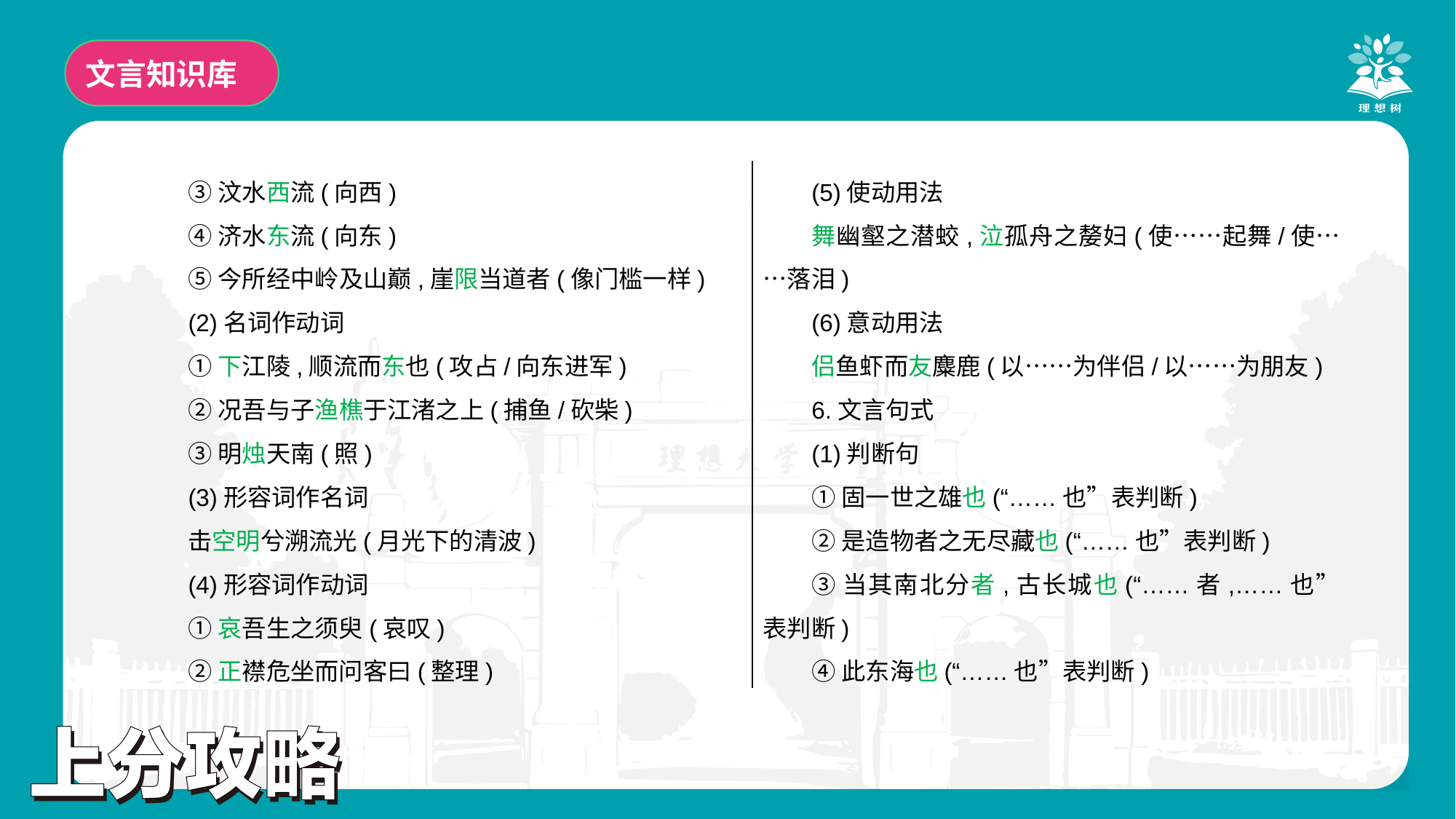

文言知识库
③汶水西流(向西)
④济水东流(向东)
⑤今所经中岭及山巅,崖限当道者(像门槛一样)
(2)名词作动词
①下江陵,顺流而东也(攻占/向东进军)
②况吾与子渔樵于江渚之上(捕鱼/砍柴)
③明烛天南(照)
(3)形容词作名词
击空明兮溯流光(月光下的清波)
(4)形容词作动词
①哀吾生之须臾(哀叹)
②正襟危坐而问客曰(整理)
(5)使动用法
舞幽壑之潜蛟,泣孤舟之嫠妇(使……起舞/使……落泪)
(6)意动用法
侣鱼虾而友麋鹿(以……为伴侣/以……为朋友)
6.文言句式
(1)判断句
①固一世之雄也(“……也”表判断)
②是造物者之无尽藏也(“……也”表判断)
③当其南北分者,古长城也(“……者,……也”表判断)
④此东海也(“……也”表判断)